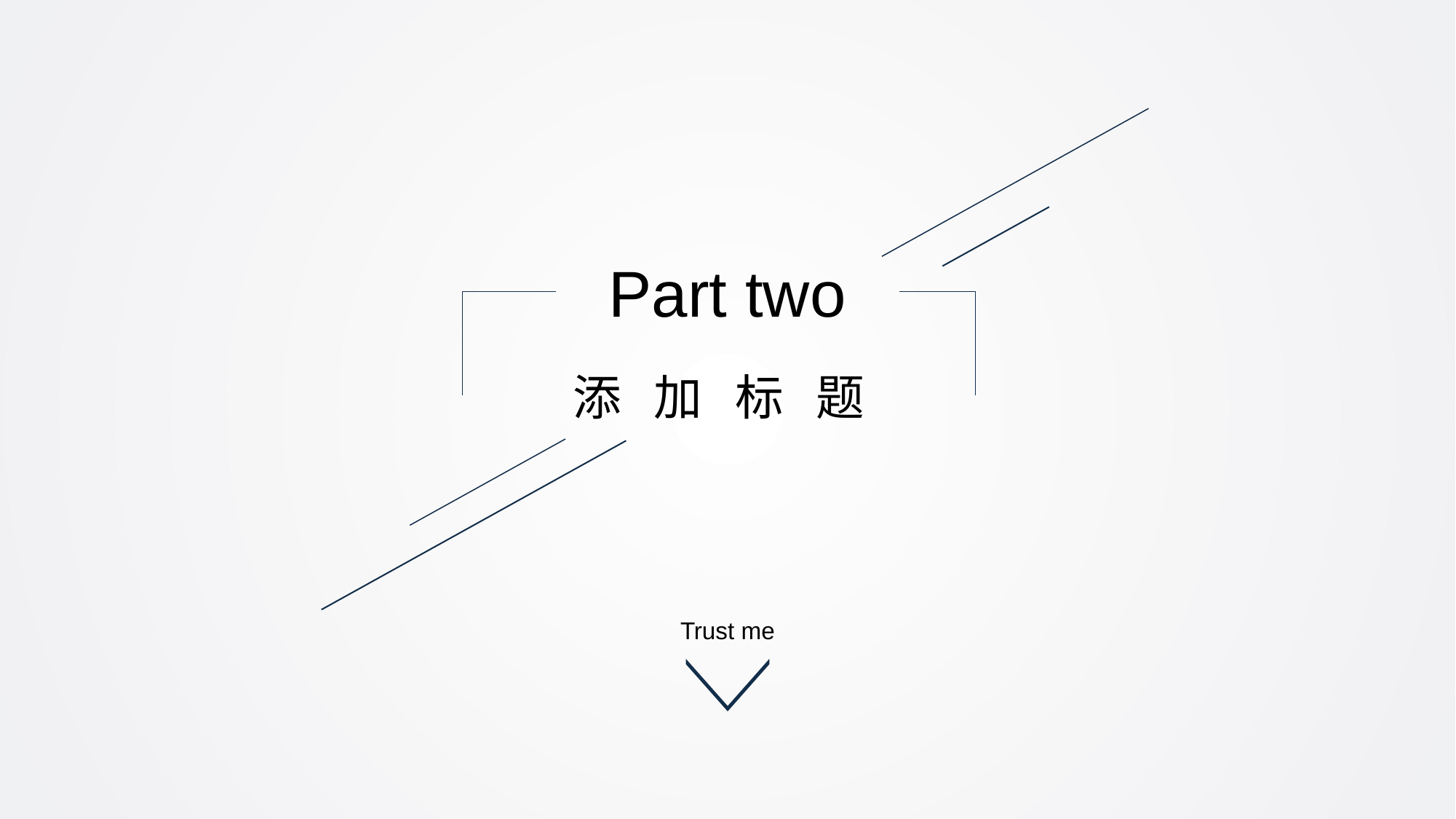

Part two
添   加   标   题
Trust me